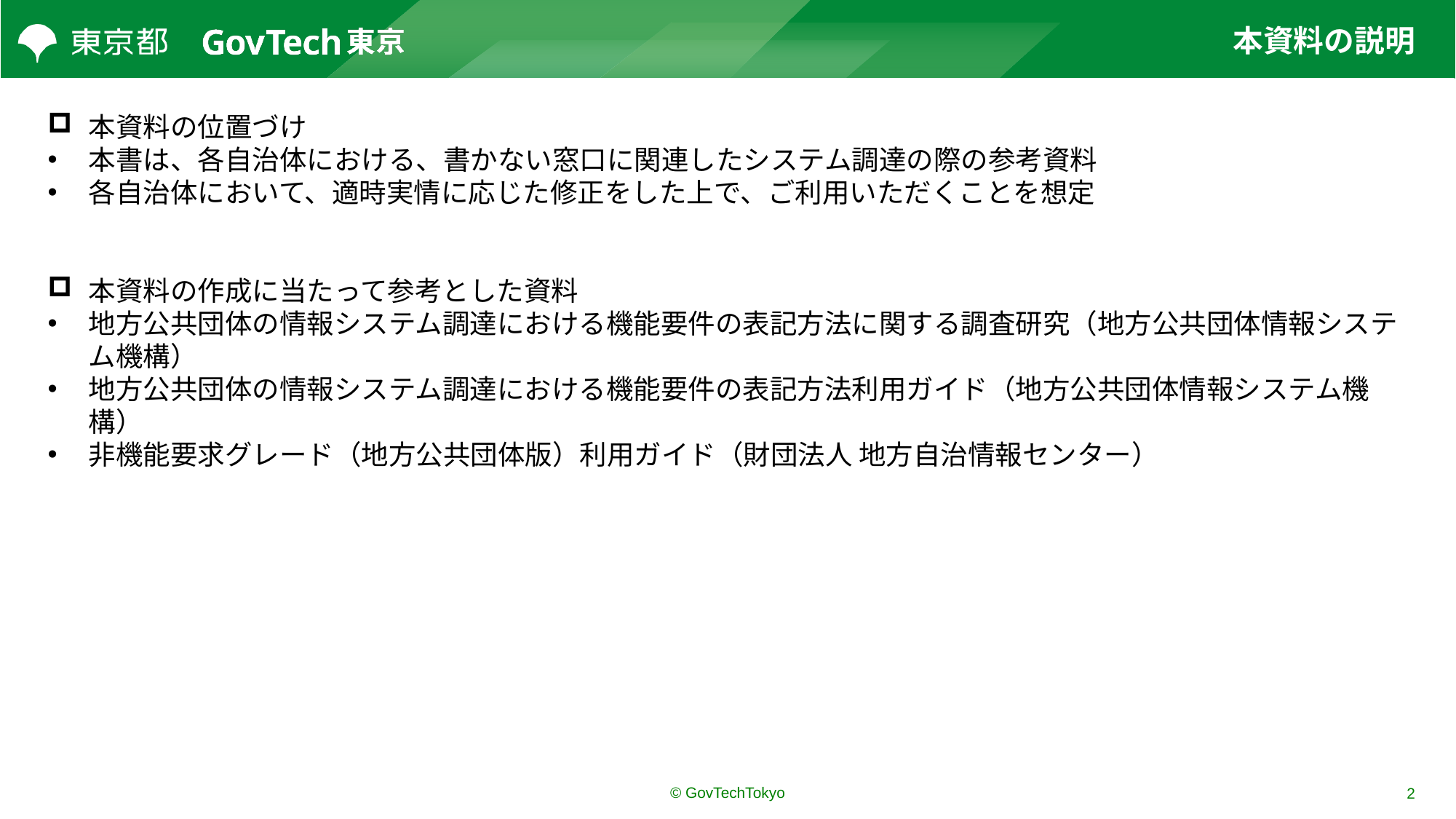

# 本資料の説明
本資料の位置づけ
本書は、各自治体における、書かない窓口に関連したシステム調達の際の参考資料
各自治体において、適時実情に応じた修正をした上で、ご利用いただくことを想定

本資料の作成に当たって参考とした資料
地方公共団体の情報システム調達における機能要件の表記方法に関する調査研究（地方公共団体情報システム機構）
地方公共団体の情報システム調達における機能要件の表記方法利用ガイド（地方公共団体情報システム機構）
非機能要求グレード（地方公共団体版）利用ガイド（財団法人 地方自治情報センター）

© GovTechTokyo
2